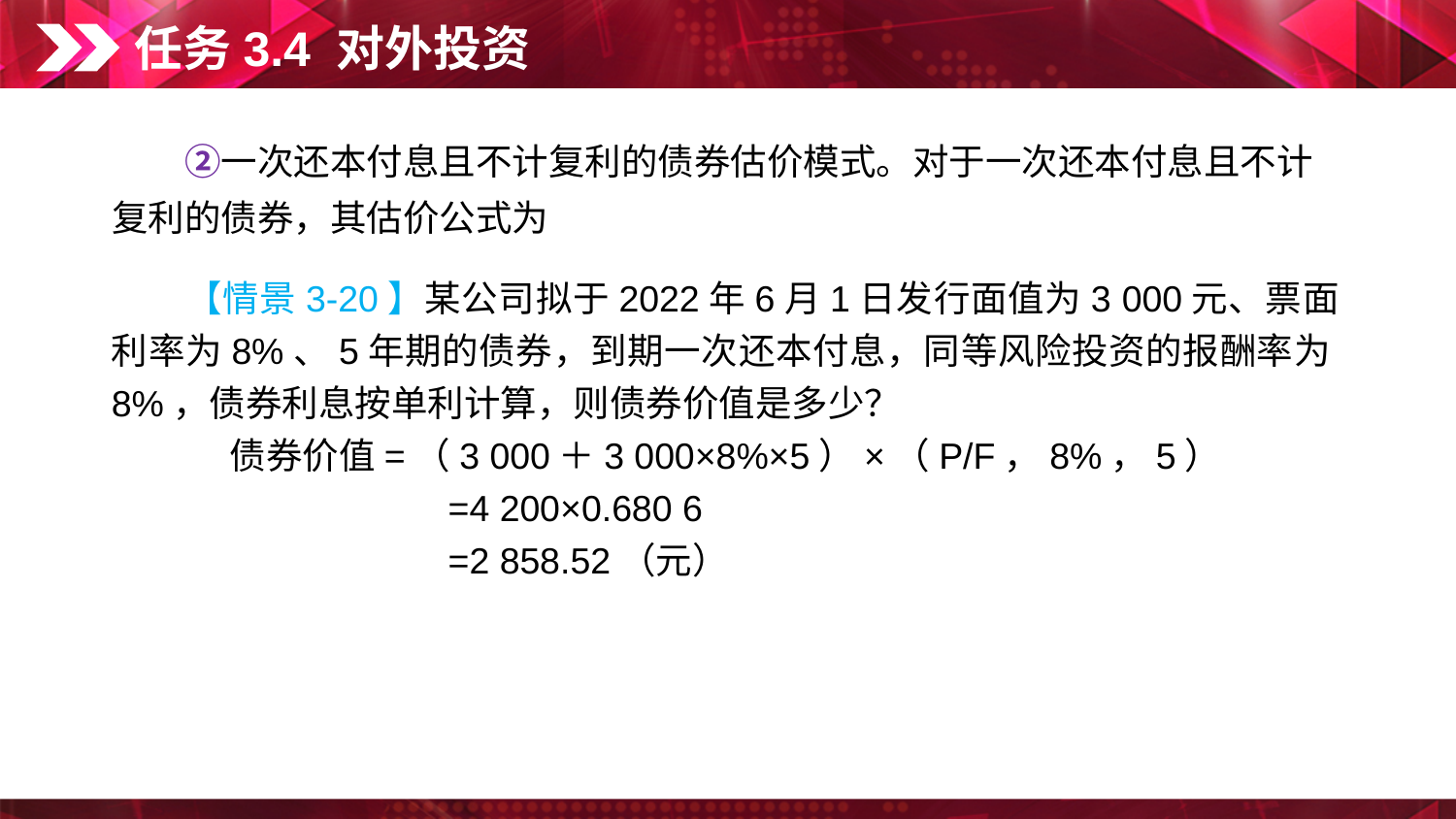

任务3.4 对外投资

　　②一次还本付息且不计复利的债券估价模式。对于一次还本付息且不计复利的债券，其估价公式为
　　【情景3-20】某公司拟于2022年6月1日发行面值为3 000元、票面利率为8%、5年期的债券，到期一次还本付息，同等风险投资的报酬率为8%，债券利息按单利计算，则债券价值是多少？
债券价值=（3 000＋3 000×8%×5）×（P/F，8%，5）
　　　　　　　　　=4 200×0.680 6
　　　　　　　　　=2 858.52（元）